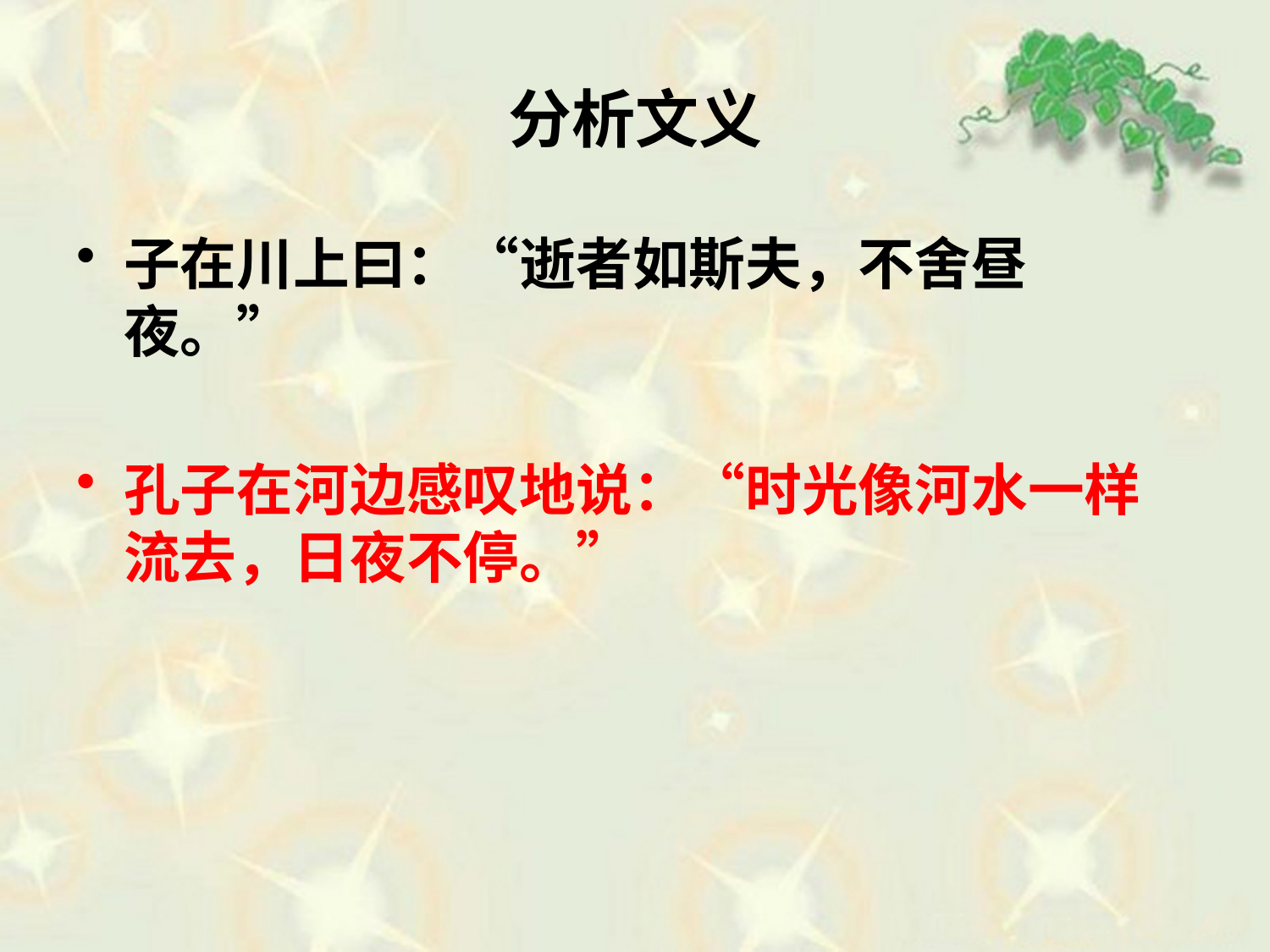

# 分析文义
子在川上曰：“逝者如斯夫，不舍昼夜。”

孔子在河边感叹地说：“时光像河水一样流去，日夜不停。”